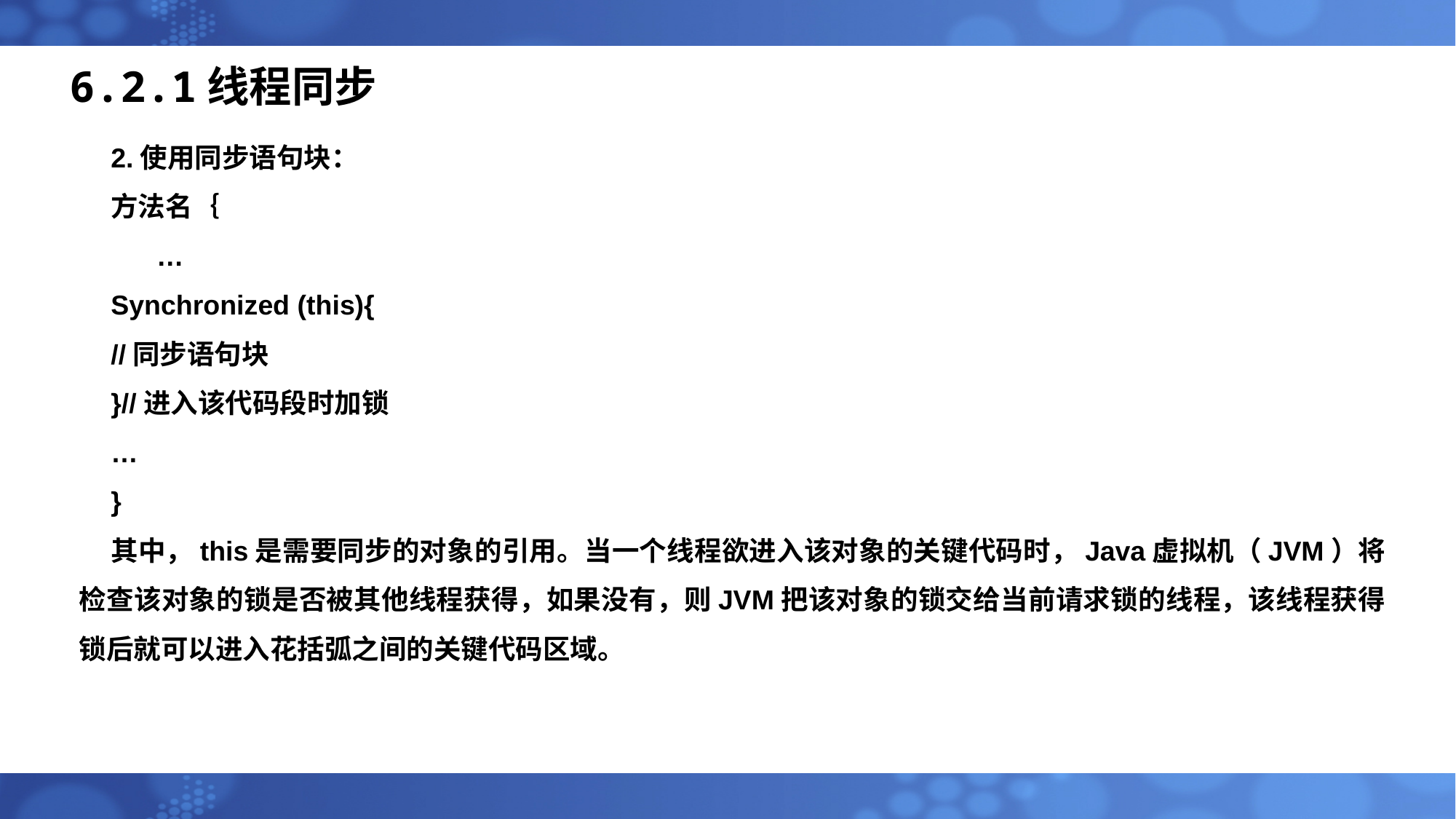

# 6.2.1线程同步
2.使用同步语句块：
方法名｛
      …
Synchronized (this){
//同步语句块
}//进入该代码段时加锁
…
}
其中，this是需要同步的对象的引用。当一个线程欲进入该对象的关键代码时，Java虚拟机（JVM）将检查该对象的锁是否被其他线程获得，如果没有，则JVM把该对象的锁交给当前请求锁的线程，该线程获得锁后就可以进入花括弧之间的关键代码区域。